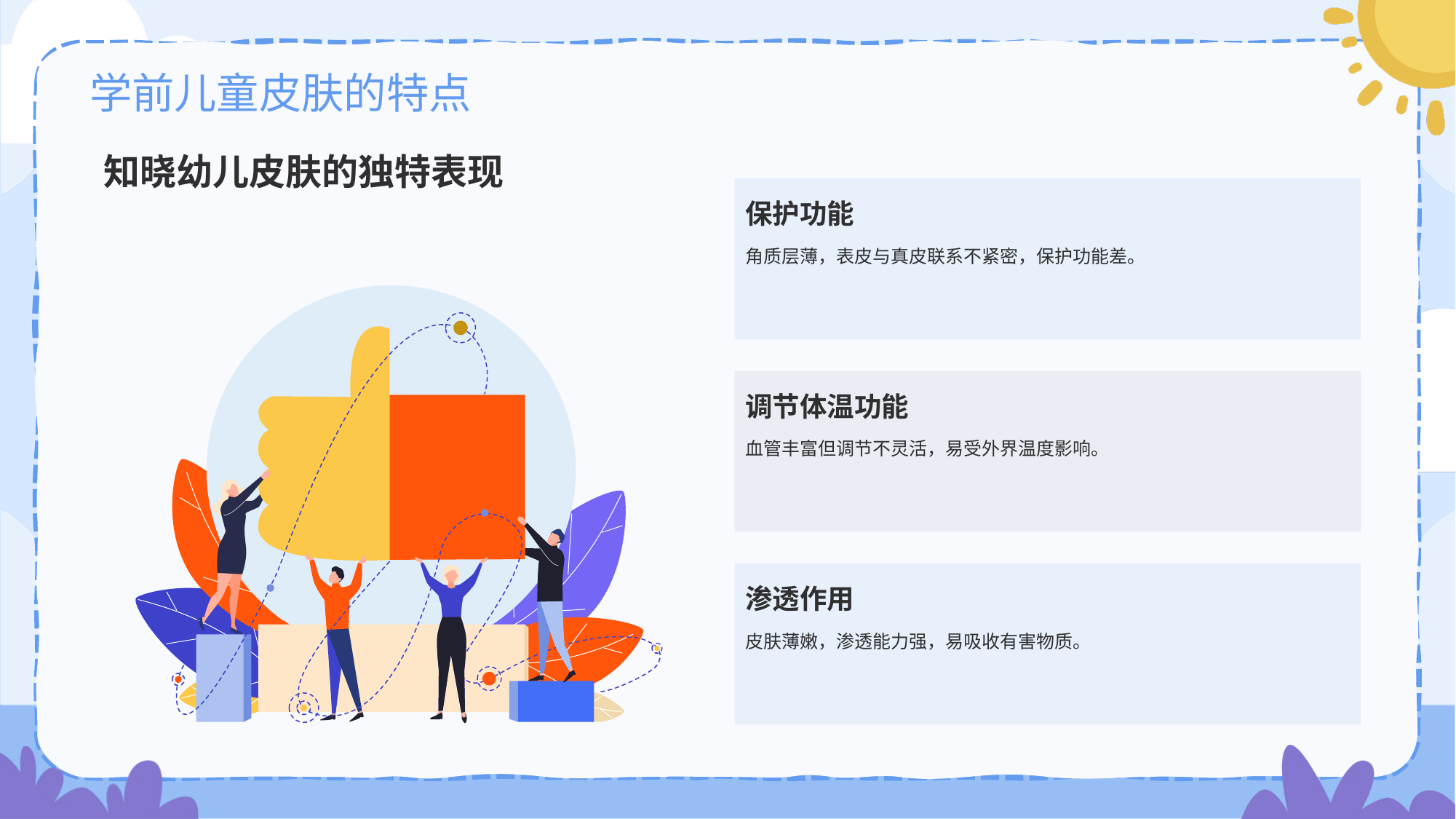

# 学前儿童皮肤的特点
知晓幼儿皮肤的独特表现

保护功能
角质层薄，表皮与真皮联系不紧密，保护功能差。

调节体温功能
血管丰富但调节不灵活，易受外界温度影响。
渗透作用

皮肤薄嫩，渗透能力强，易吸收有害物质。